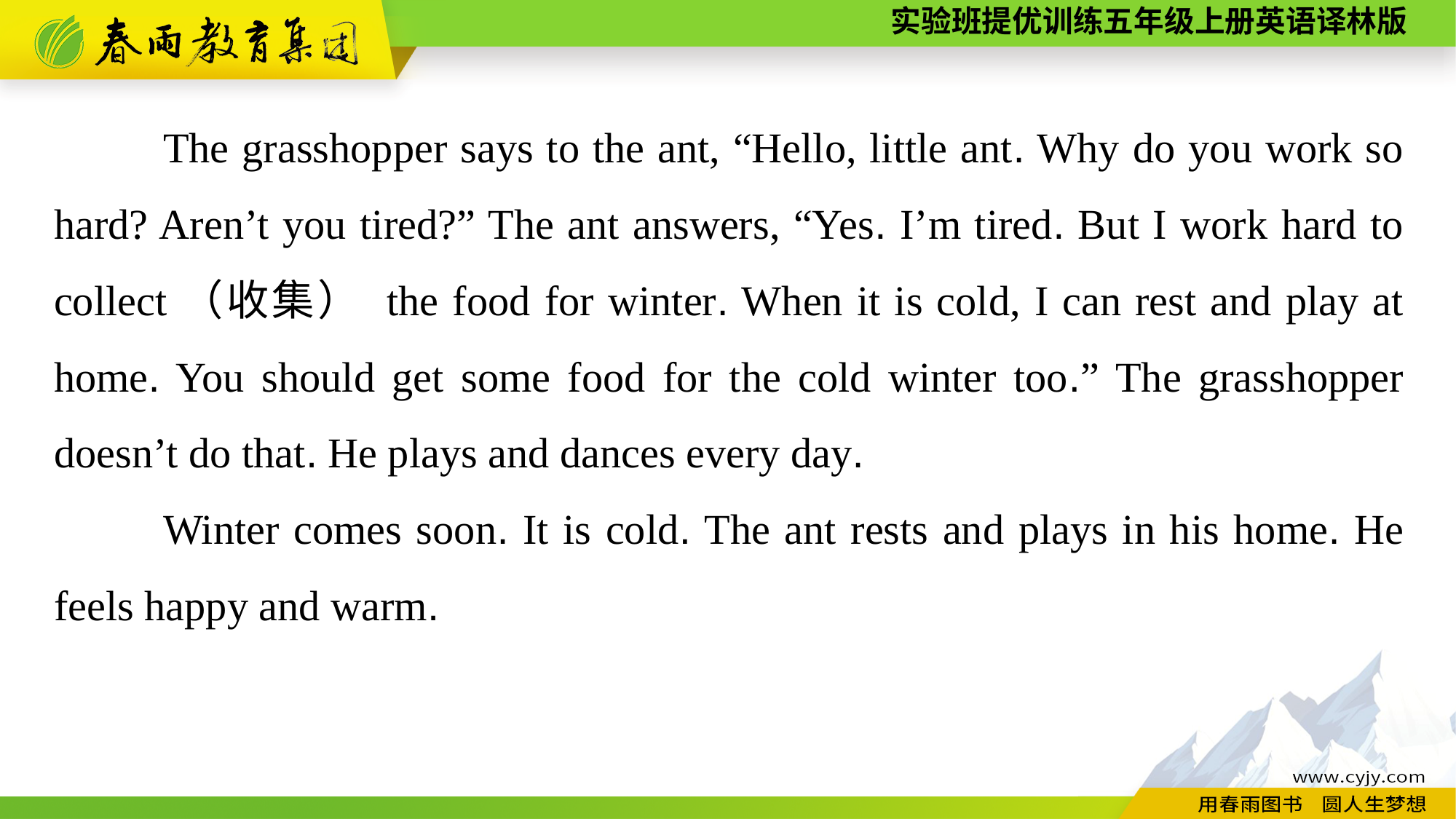

The grasshopper says to the ant, “Hello, little ant. Why do you work so hard? Aren’t you tired?” The ant answers, “Yes. I’m tired. But I work hard to collect（收集） the food for winter. When it is cold, I can rest and play at home. You should get some food for the cold winter too.” The grasshopper doesn’t do that. He plays and dances every day.
	Winter comes soon. It is cold. The ant rests and plays in his home. He feels happy and warm.